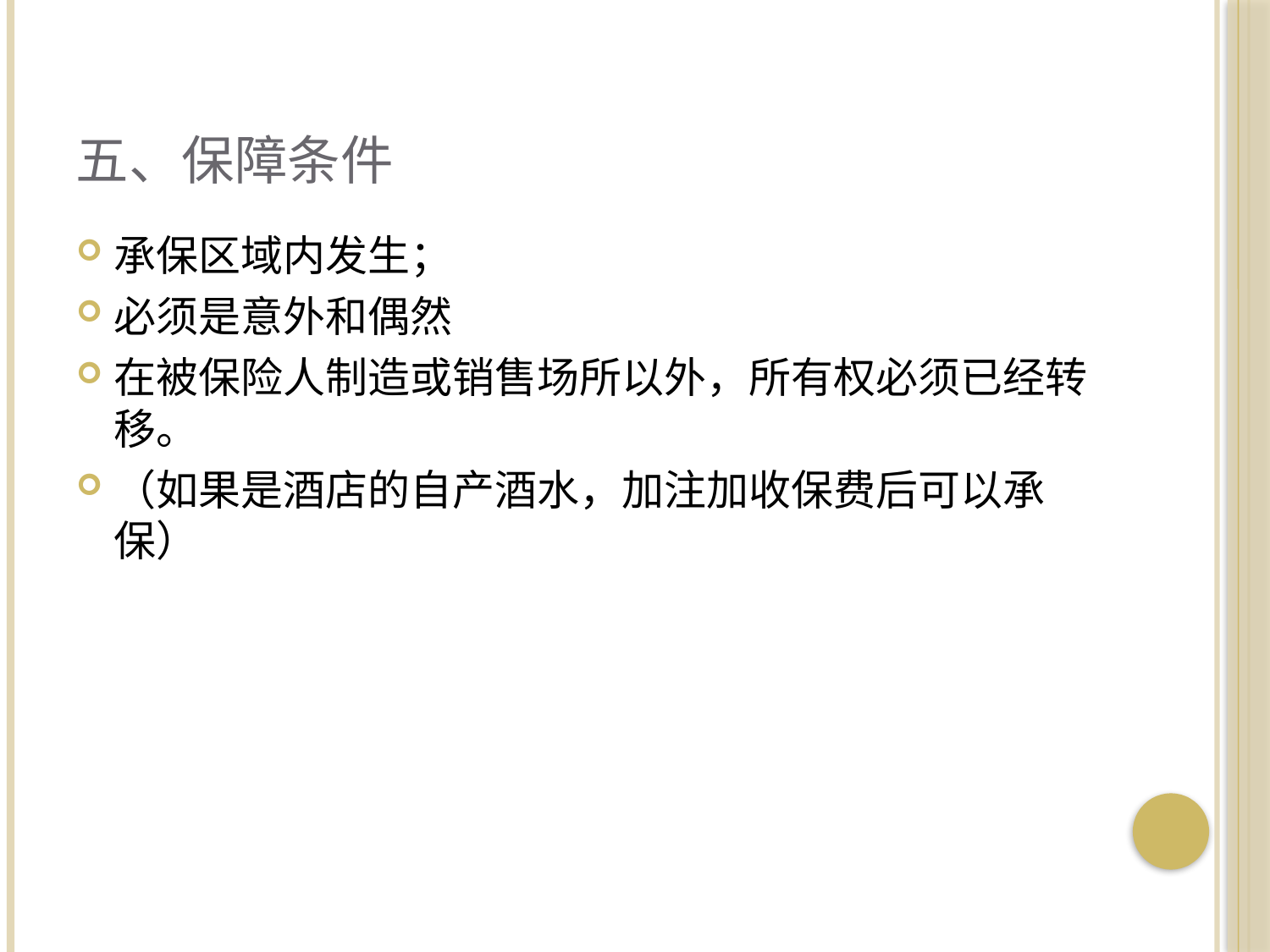

# 五、保障条件
承保区域内发生；
必须是意外和偶然
在被保险人制造或销售场所以外，所有权必须已经转移。
（如果是酒店的自产酒水，加注加收保费后可以承保）